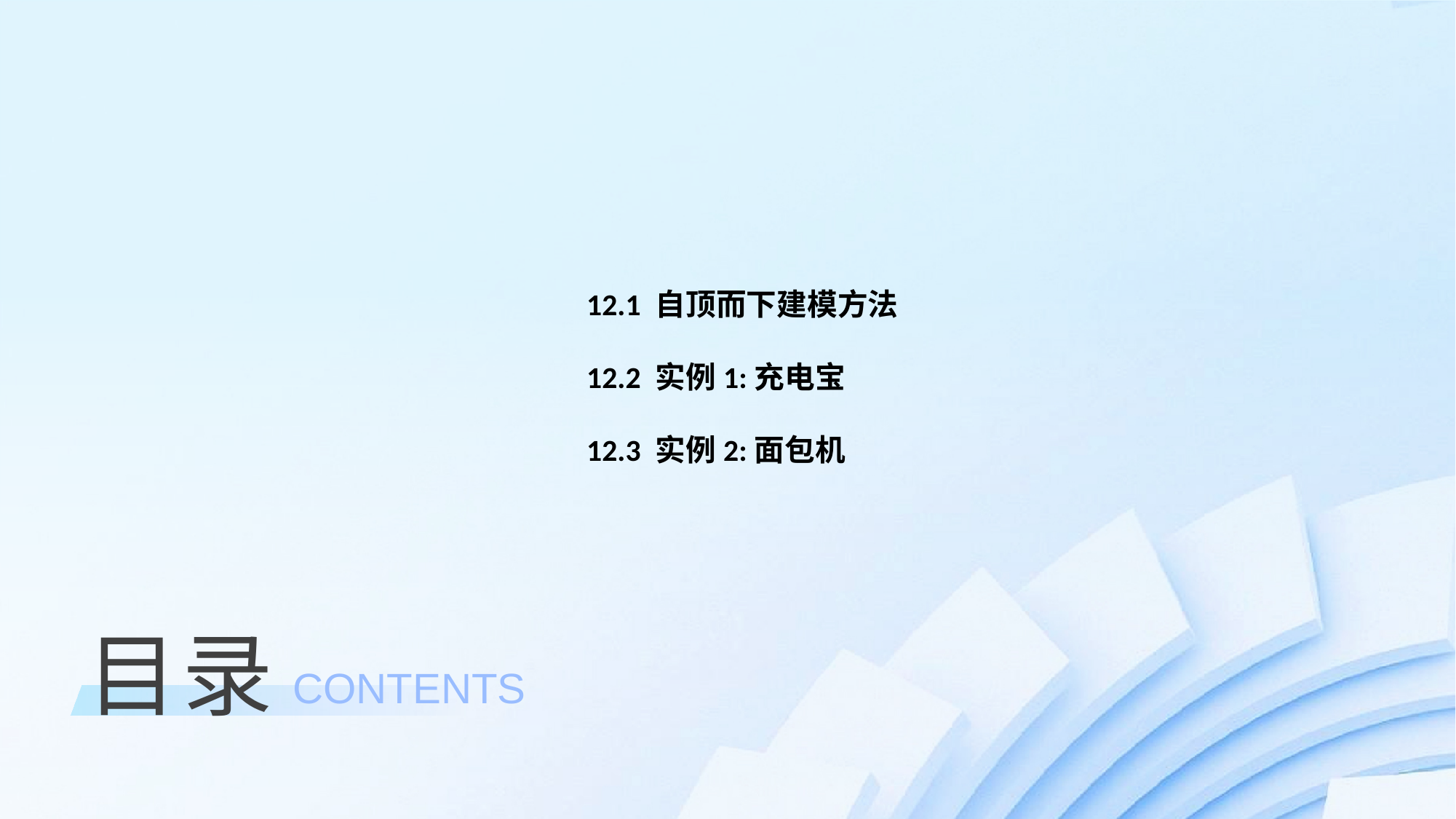

12.1 自顶而下建模方法
12.2 实例1:充电宝
12.3 实例2:面包机
目录
CONTENTS